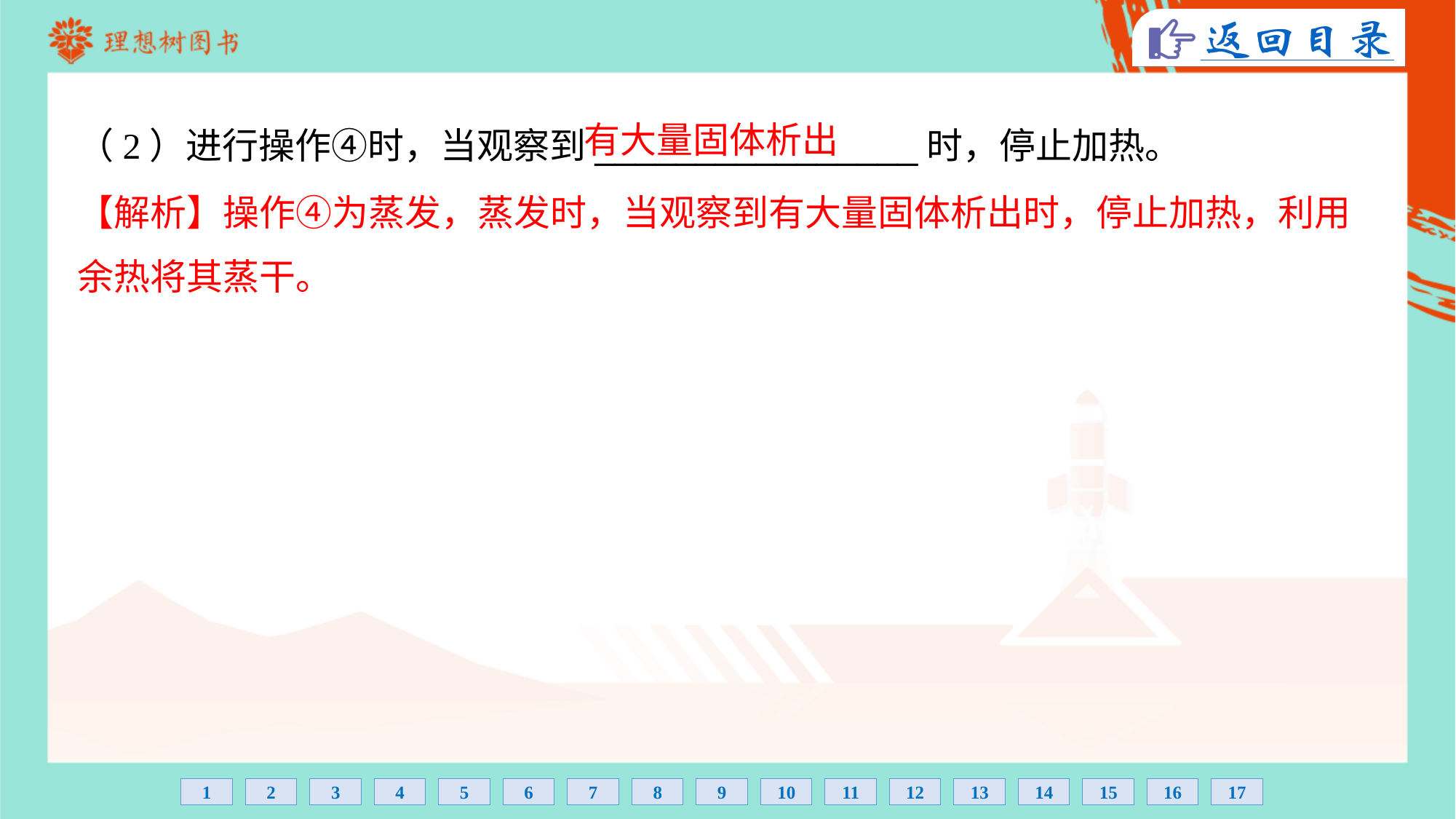

有大量固体析出
（2）进行操作④时，当观察到________________时，停止加热。
【解析】操作④为蒸发，蒸发时，当观察到有大量固体析出时，停止加热，利用
余热将其蒸干。